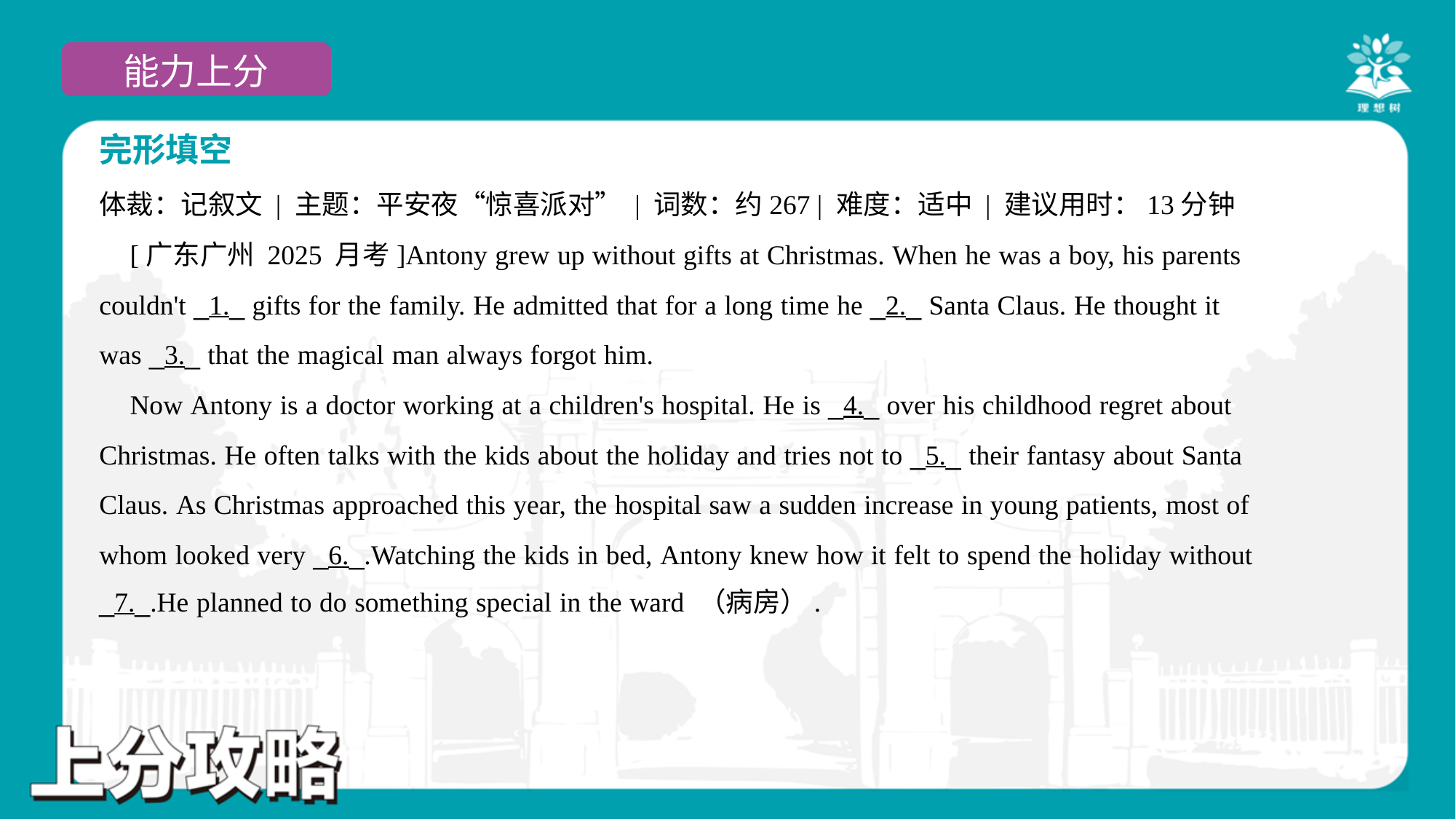

完形填空
体裁：记叙文 | 主题：平安夜“惊喜派对” | 词数：约267 | 难度：适中 | 建议用时：13分钟
    [广东广州 2025 月考]Antony grew up without gifts at Christmas. When he was a boy, his parents
couldn't _1._ gifts for the family. He admitted that for a long time he _2._ Santa Claus. He thought it
was _3._ that the magical man always forgot him.
    Now Antony is a doctor working at a children's hospital. He is _4._ over his childhood regret about
Christmas. He often talks with the kids about the holiday and tries not to _5._ their fantasy about Santa
Claus. As Christmas approached this year, the hospital saw a sudden increase in young patients, most of
whom looked very _6._.Watching the kids in bed, Antony knew how it felt to spend the holiday without
_7._.He planned to do something special in the ward （病房）.#3